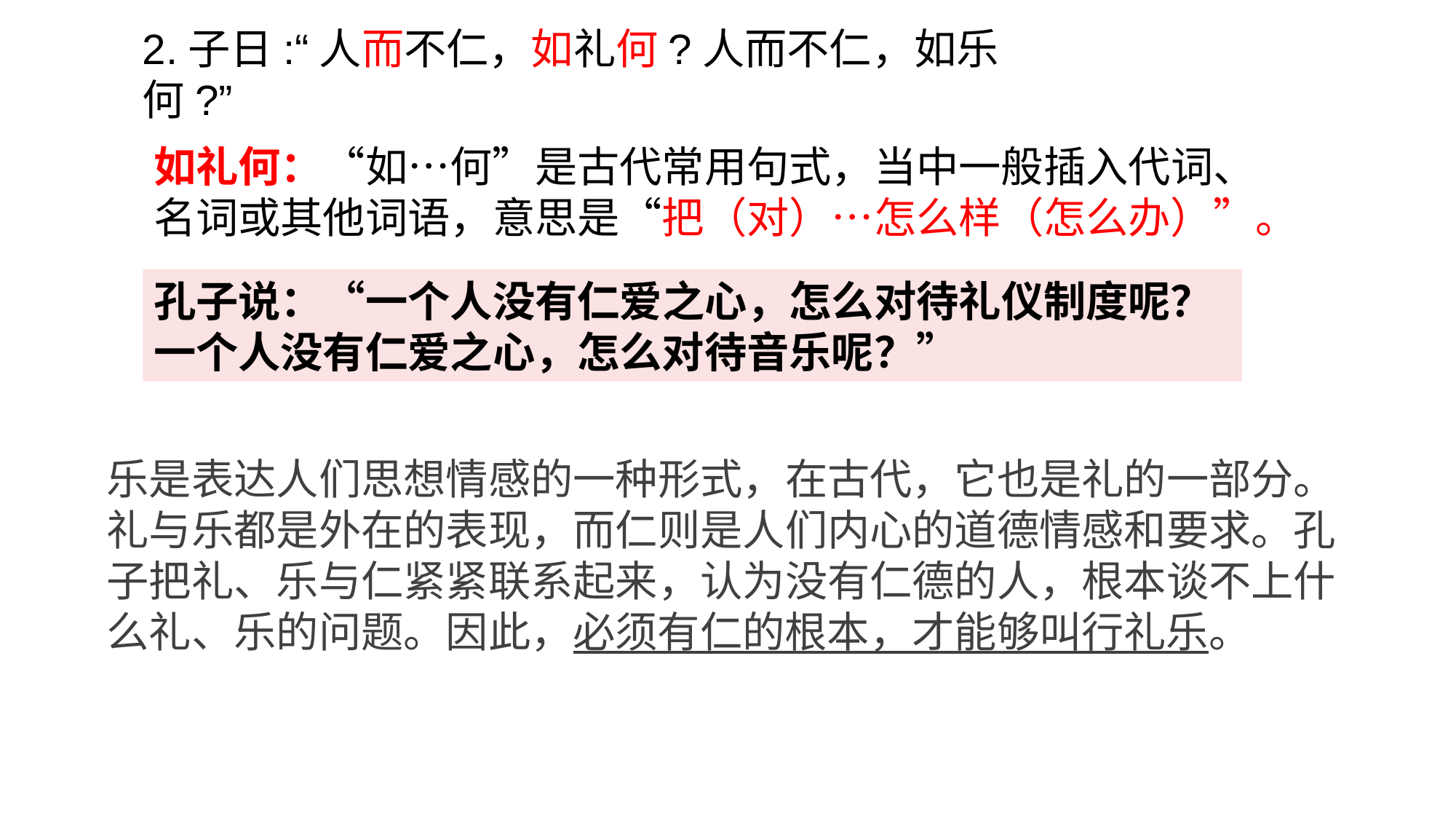

2.子日:“人而不仁，如礼何?人而不仁，如乐何?”

#
如礼何：“如…何”是古代常用句式，当中一般插入代词、名词或其他词语，意思是“把（对）…怎么样（怎么办）”。
孔子说：“一个人没有仁爱之心，怎么对待礼仪制度呢？一个人没有仁爱之心，怎么对待音乐呢？”

乐是表达人们思想情感的一种形式，在古代，它也是礼的一部分。礼与乐都是外在的表现，而仁则是人们内心的道德情感和要求。孔子把礼、乐与仁紧紧联系起来，认为没有仁德的人，根本谈不上什么礼、乐的问题。因此，必须有仁的根本，才能够叫行礼乐。